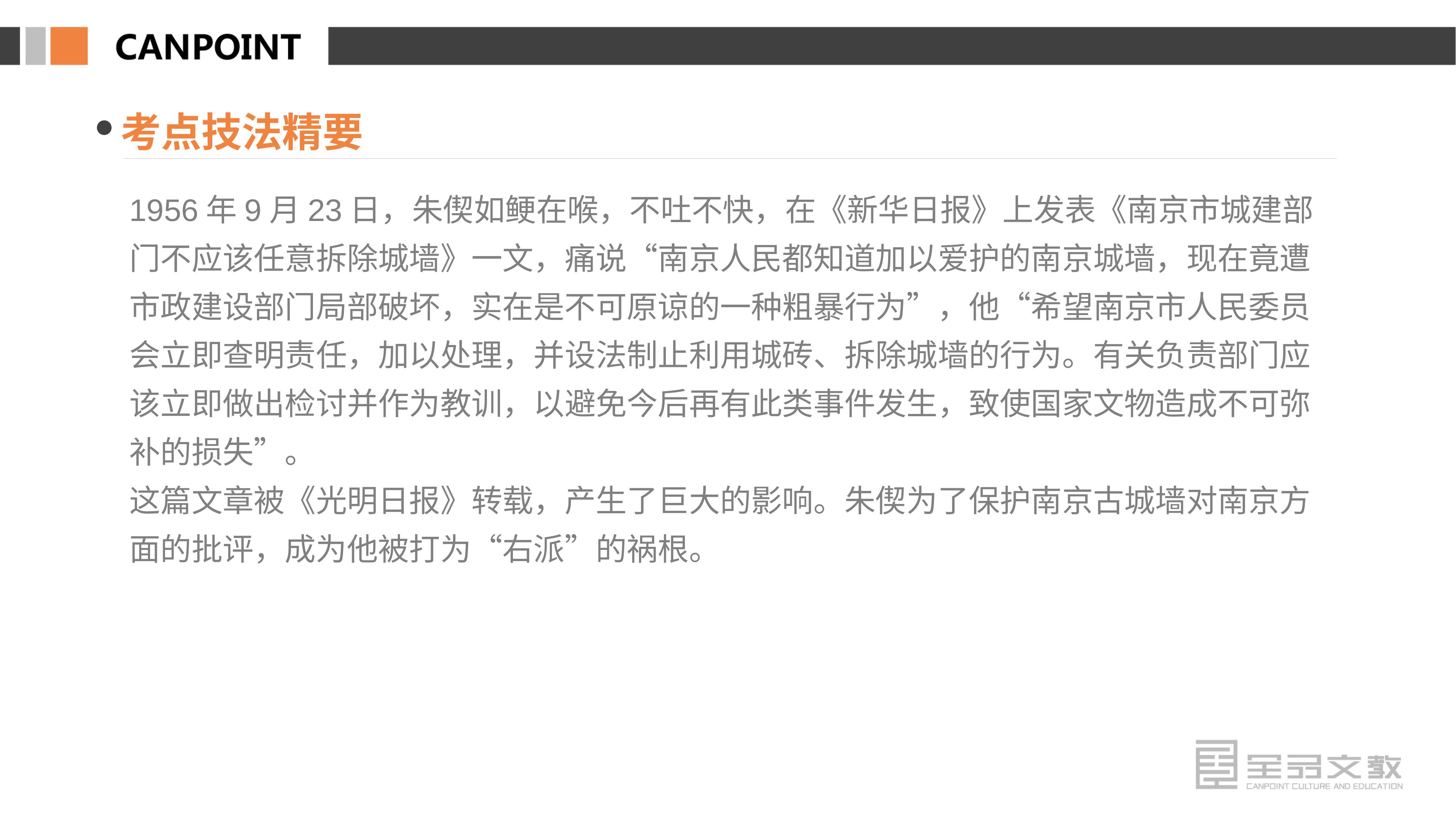

考点技法精要

1956年9月23日，朱偰如鲠在喉，不吐不快，在《新华日报》上发表《南京市城建部门不应该任意拆除城墙》一文，痛说“南京人民都知道加以爱护的南京城墙，现在竟遭市政建设部门局部破坏，实在是不可原谅的一种粗暴行为”，他“希望南京市人民委员会立即查明责任，加以处理，并设法制止利用城砖、拆除城墙的行为。有关负责部门应该立即做出检讨并作为教训，以避免今后再有此类事件发生，致使国家文物造成不可弥补的损失”。
这篇文章被《光明日报》转载，产生了巨大的影响。朱偰为了保护南京古城墙对南京方面的批评，成为他被打为“右派”的祸根。